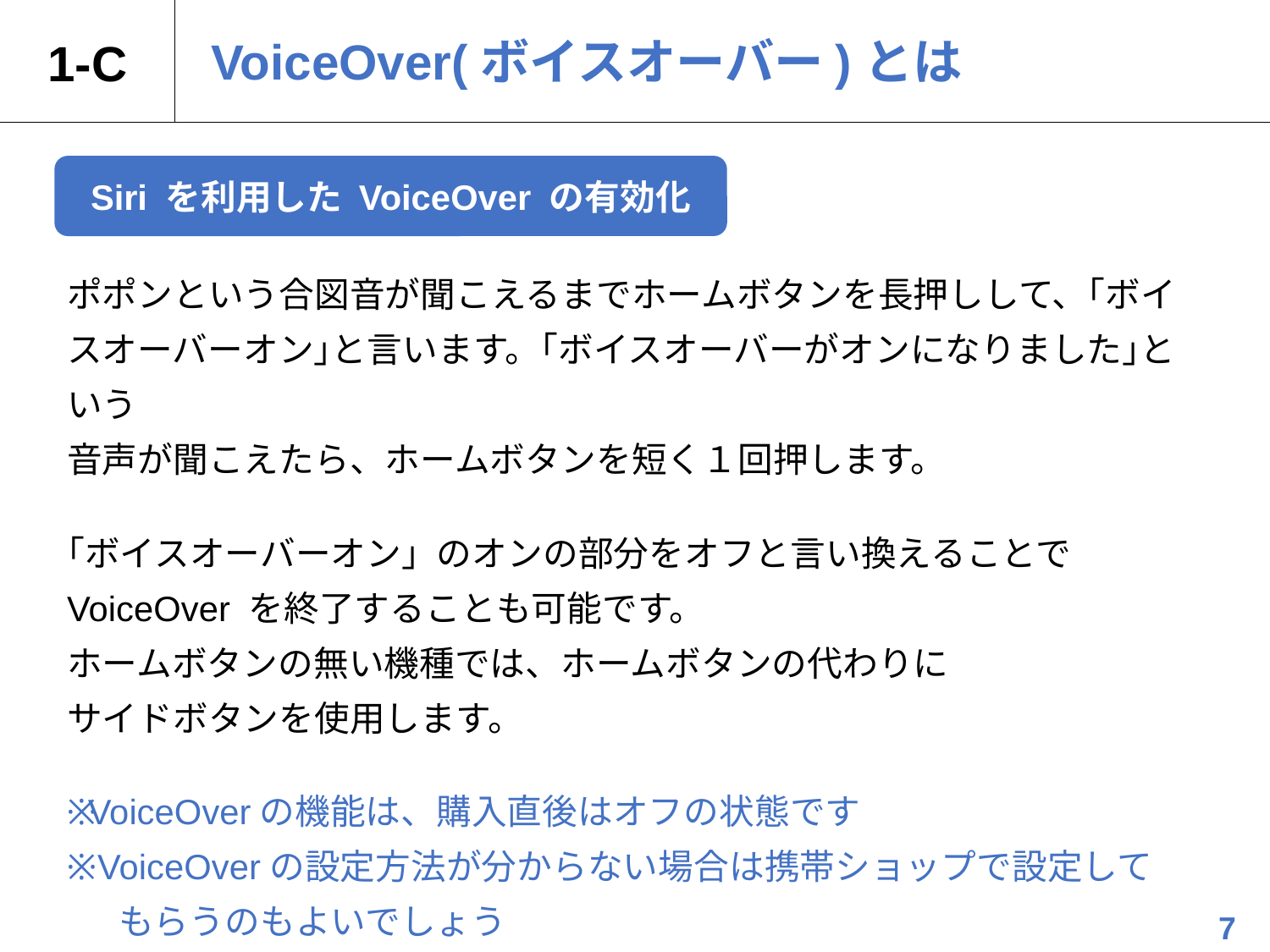

# 1-C
VoiceOver(ボイスオーバー)とは
Siri を利用した VoiceOver の有効化
ポポンという合図音が聞こえるまでホームボタンを長押しして、｢ボイスオーバーオン｣と言います。｢ボイスオーバーがオンになりました｣という
音声が聞こえたら、ホームボタンを短く１回押します。

｢ボイスオーバーオン」のオンの部分をオフと言い換えることで
VoiceOver を終了することも可能です。
ホームボタンの無い機種では、ホームボタンの代わりに
サイドボタンを使用します。

※VoiceOverの機能は、購入直後はオフの状態です
※ VoiceOverの設定方法が分からない場合は携帯ショップで設定して
 　もらうのもよいでしょう
7